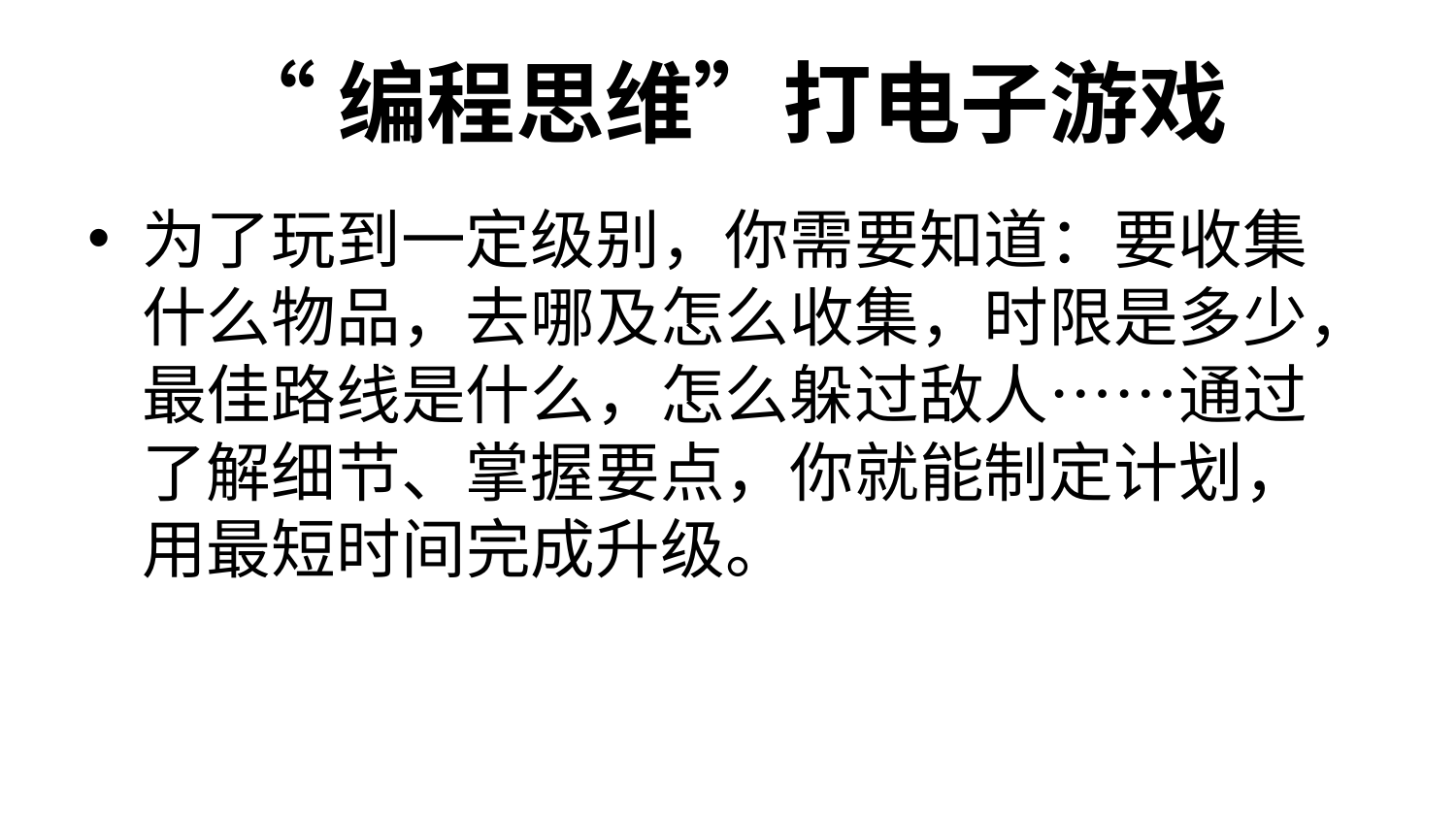

# “编程思维”打电子游戏
为了玩到一定级别，你需要知道：要收集什么物品，去哪及怎么收集，时限是多少，最佳路线是什么，怎么躲过敌人……通过了解细节、掌握要点，你就能制定计划，用最短时间完成升级。